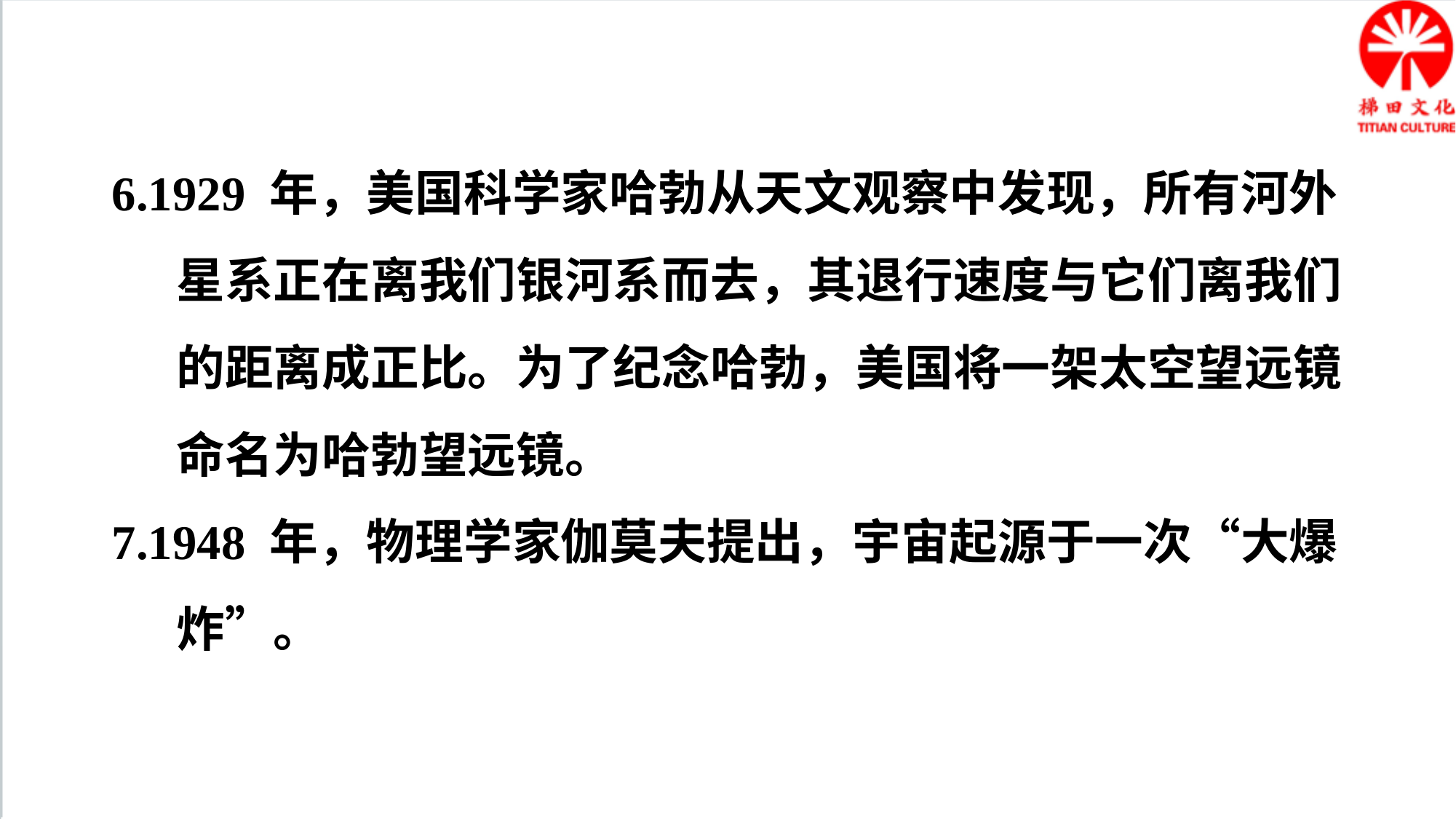

6.1929 年，美国科学家哈勃从天文观察中发现，所有河外星系正在离我们银河系而去，其退行速度与它们离我们的距离成正比。为了纪念哈勃，美国将一架太空望远镜命名为哈勃望远镜。
7.1948 年，物理学家伽莫夫提出，宇宙起源于一次“大爆炸”。